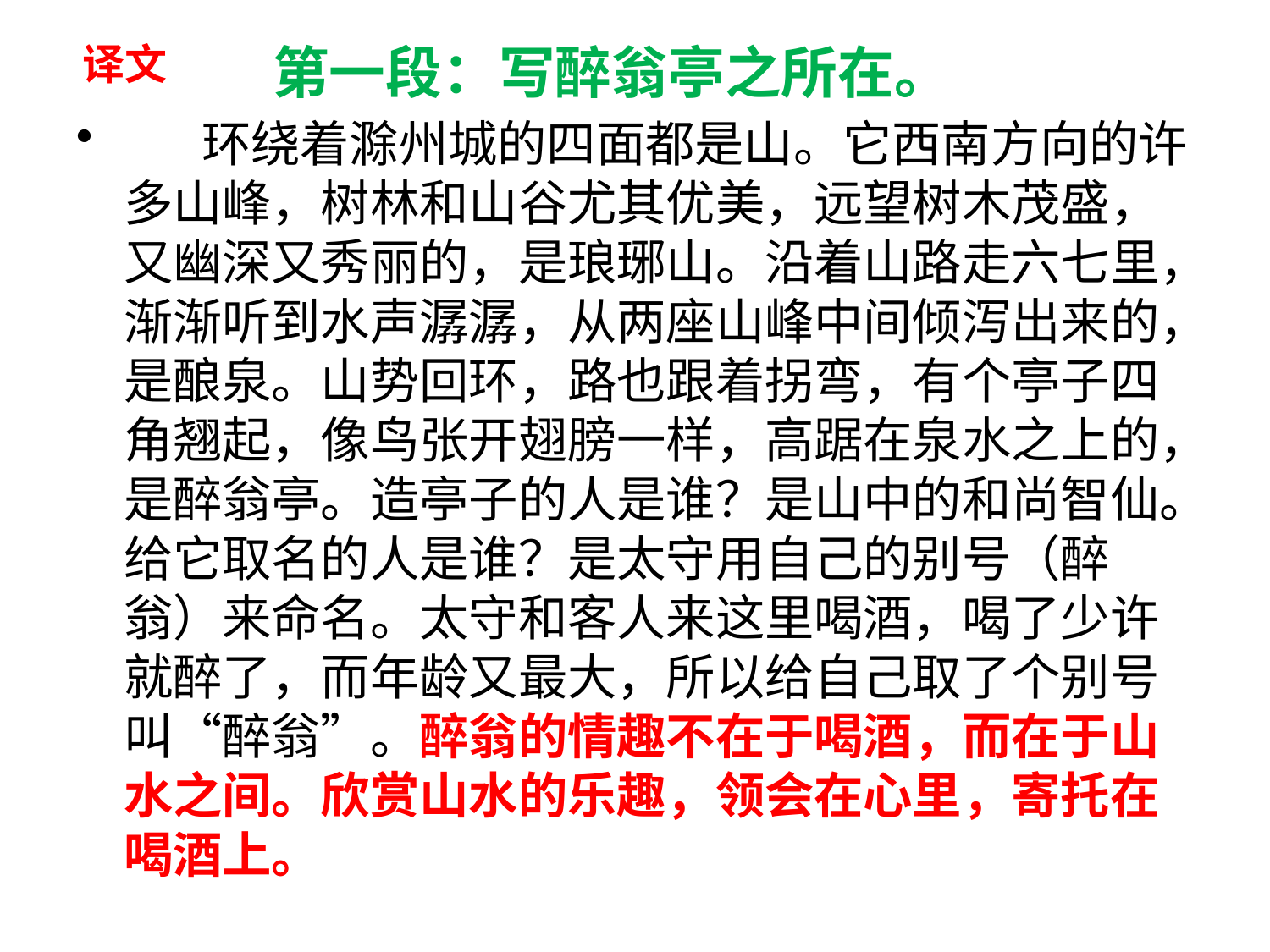

译文
第一段：写醉翁亭之所在。
      环绕着滁州城的四面都是山。它西南方向的许多山峰，树林和山谷尤其优美，远望树木茂盛，又幽深又秀丽的，是琅琊山。沿着山路走六七里，渐渐听到水声潺潺，从两座山峰中间倾泻出来的，是酿泉。山势回环，路也跟着拐弯，有个亭子四角翘起，像鸟张开翅膀一样，高踞在泉水之上的，是醉翁亭。造亭子的人是谁？是山中的和尚智仙。给它取名的人是谁？是太守用自己的别号（醉翁）来命名。太守和客人来这里喝酒，喝了少许就醉了，而年龄又最大，所以给自己取了个别号叫“醉翁”。醉翁的情趣不在于喝酒，而在于山水之间。欣赏山水的乐趣，领会在心里，寄托在喝酒上。